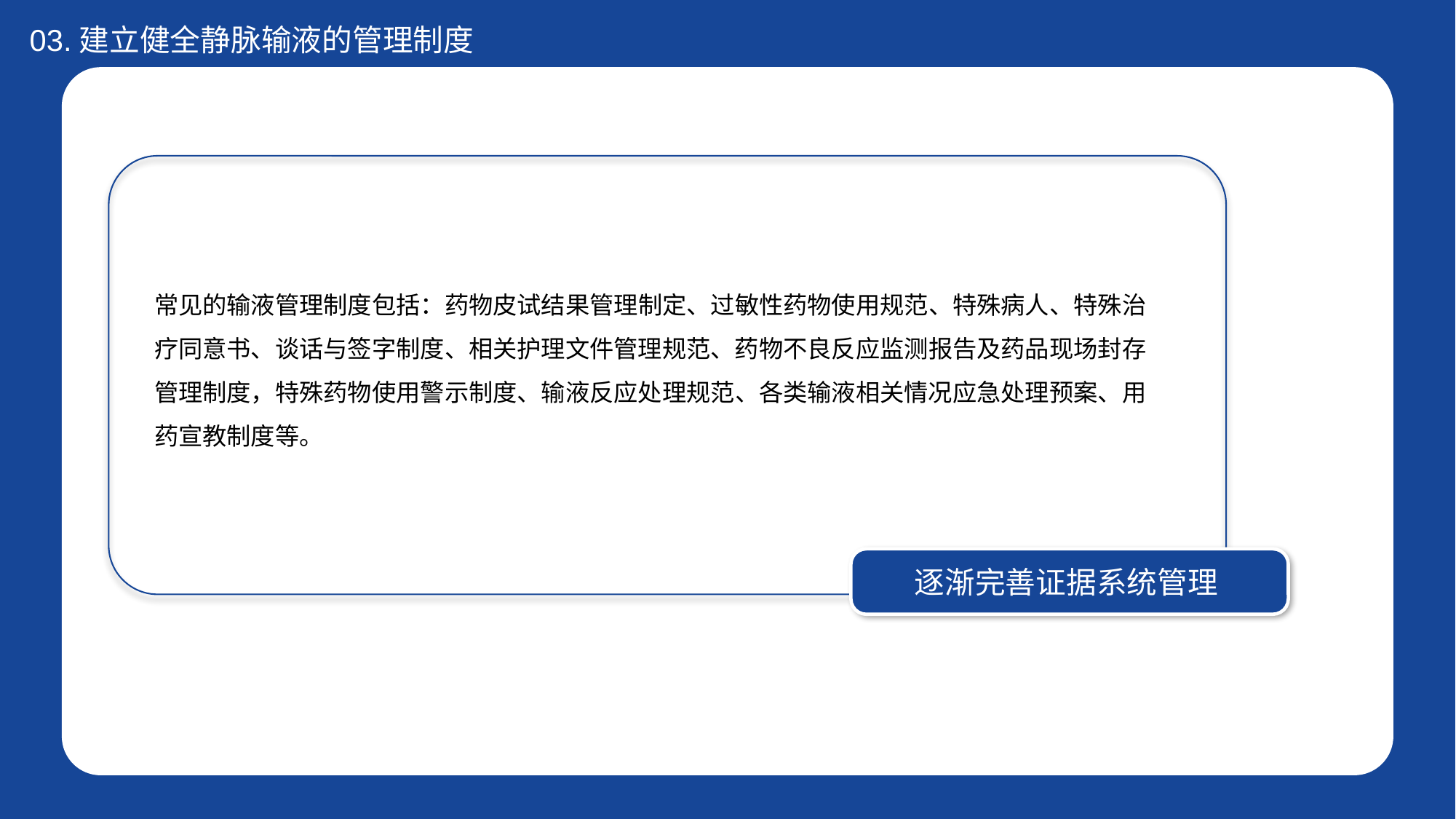

常见的输液管理制度包括：药物皮试结果管理制定、过敏性药物使用规范、特殊病人、特殊治疗同意书、谈话与签字制度、相关护理文件管理规范、药物不良反应监测报告及药品现场封存管理制度，特殊药物使用警示制度、输液反应处理规范、各类输液相关情况应急处理预案、用药宣教制度等。
逐渐完善证据系统管理